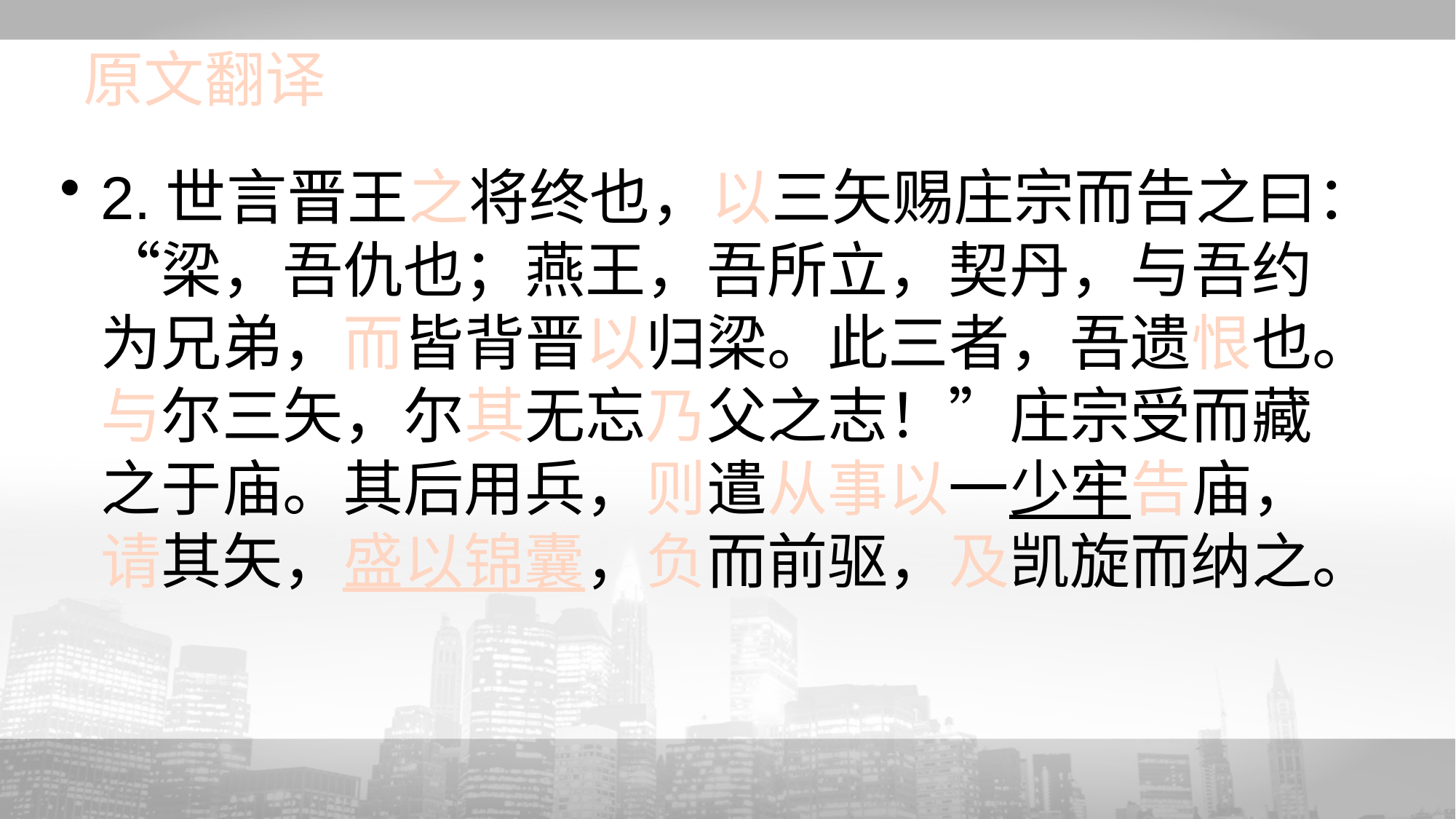

# 原文翻译
2.世言晋王之将终也，以三矢赐庄宗而告之曰：“梁，吾仇也；燕王，吾所立，契丹，与吾约为兄弟，而皆背晋以归梁。此三者，吾遗恨也。与尔三矢，尔其无忘乃父之志！”庄宗受而藏之于庙。其后用兵，则遣从事以一少牢告庙，请其矢，盛以锦囊，负而前驱，及凯旋而纳之。